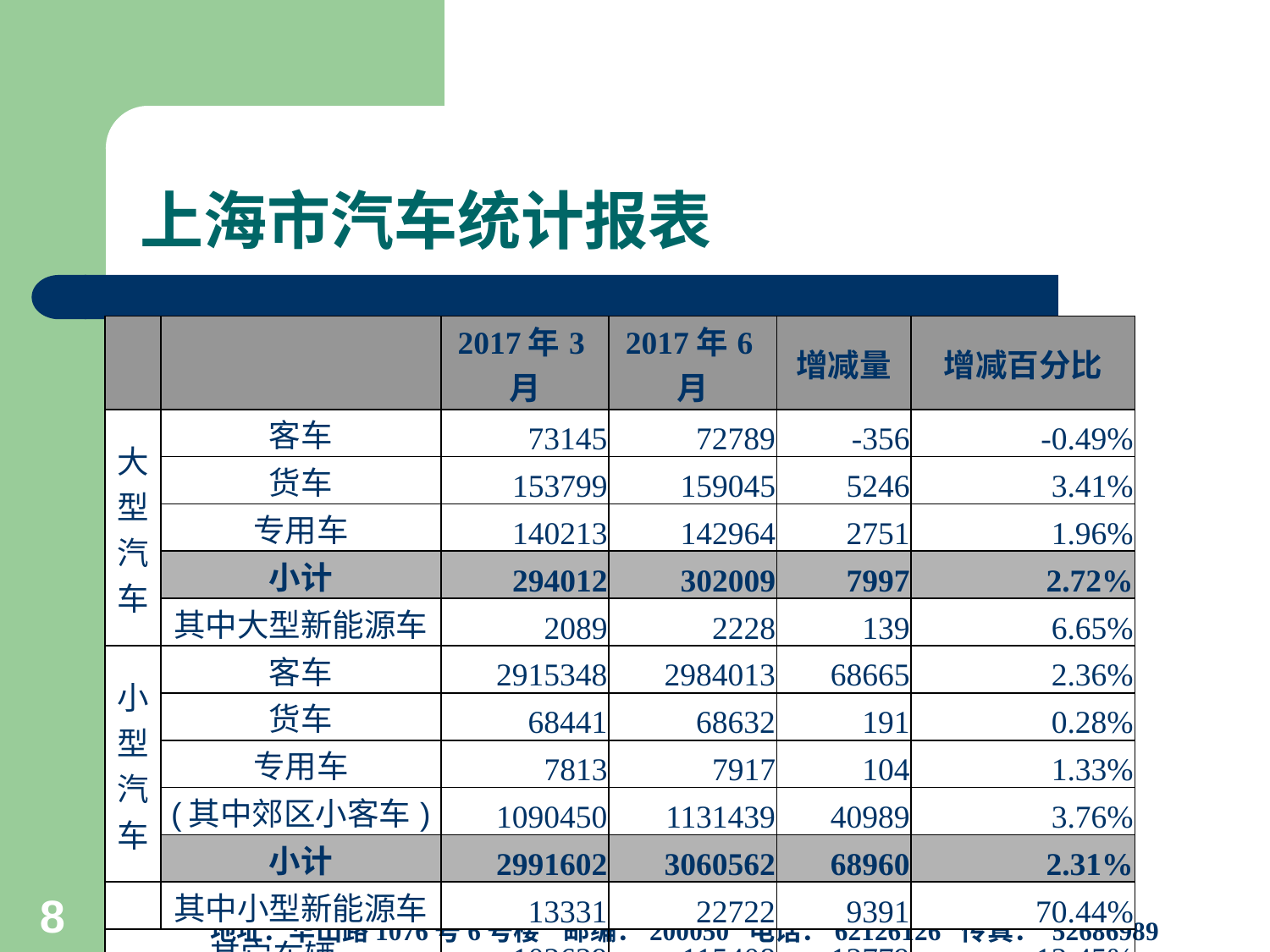

# 上海市汽车统计报表
|  |  | 2017年3月 | 2017年6月 | 增减量 | 增减百分比 |
| --- | --- | --- | --- | --- | --- |
| 大型汽车 | 客车 | 73145 | 72789 | -356 | -0.49% |
|  | 货车 | 153799 | 159045 | 5246 | 3.41% |
|  | 专用车 | 140213 | 142964 | 2751 | 1.96% |
|  | 小计 | 294012 | 302009 | 7997 | 2.72% |
|  | 其中大型新能源车 | 2089 | 2228 | 139 | 6.65% |
| 小型汽车 | 客车 | 2915348 | 2984013 | 68665 | 2.36% |
|  | 货车 | 68441 | 68632 | 191 | 0.28% |
|  | 专用车 | 7813 | 7917 | 104 | 1.33% |
|  | (其中郊区小客车) | 1090450 | 1131439 | 40989 | 3.76% |
|  | 小计 | 2991602 | 3060562 | 68960 | 2.31% |
|  | 其中小型新能源车 | 13331 | 22722 | 9391 | 70.44% |
| 其它车辆 |  | 102629 | 115408 | 12779 | 12.45% |
| 汽车总量 |  | 3388243 | 3477979 | 89736 | 2.65% |
上海市信息中心汽车产业研究室
地址：华山路1076号6号楼    邮编：200050  电话：62126126  传真： 52686989
8